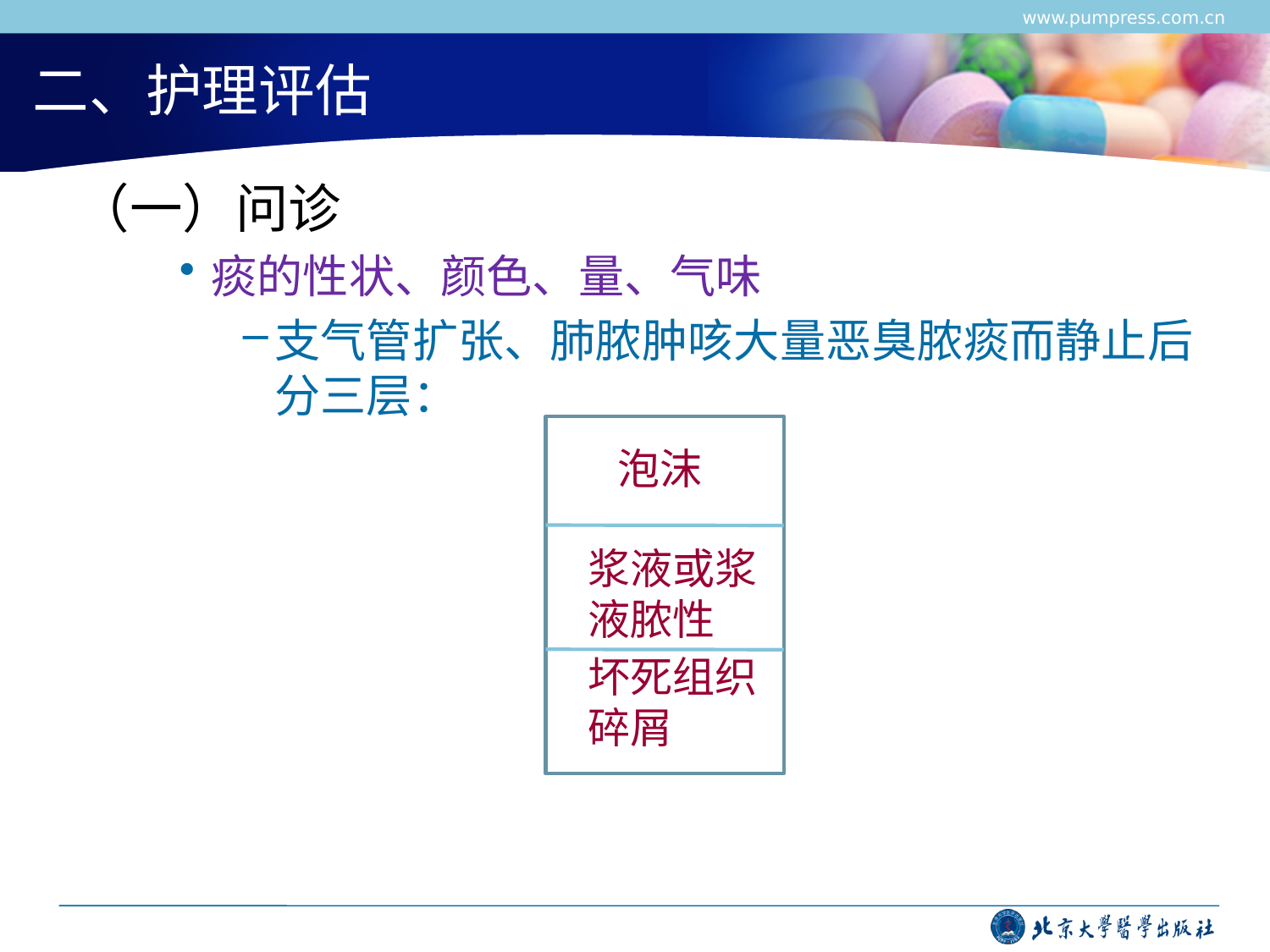

www.pumpress.com.cn
# 二、护理评估
 （一）问诊
痰的性状、颜色、量、气味
支气管扩张、肺脓肿咳大量恶臭脓痰而静止后分三层：

泡沫
浆液或浆液脓性
坏死组织
碎屑